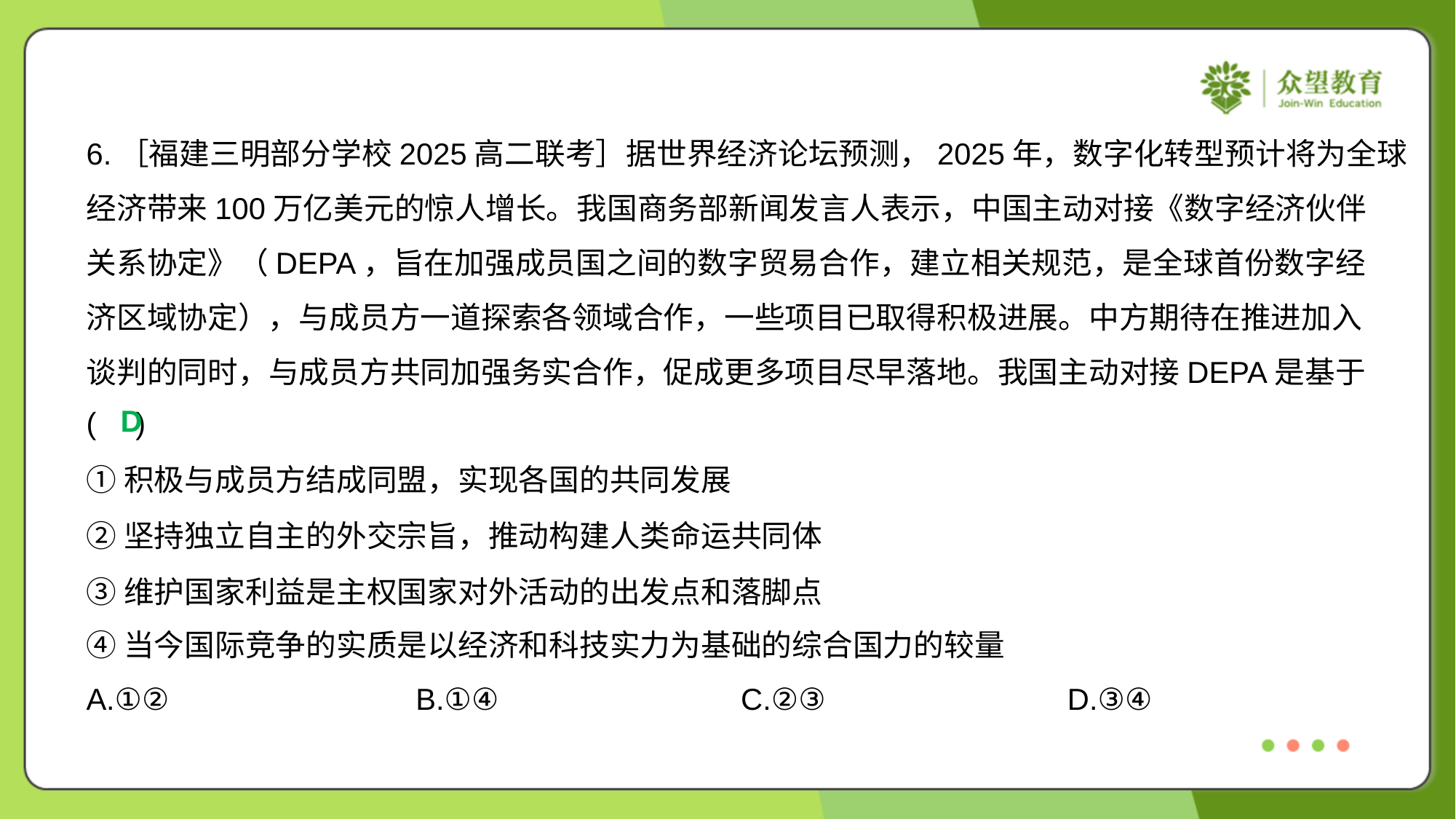

6.［福建三明部分学校2025高二联考］据世界经济论坛预测，2025年，数字化转型预计将为全球
经济带来100万亿美元的惊人增长。我国商务部新闻发言人表示，中国主动对接《数字经济伙伴
关系协定》（DEPA，旨在加强成员国之间的数字贸易合作，建立相关规范，是全球首份数字经
济区域协定），与成员方一道探索各领域合作，一些项目已取得积极进展。中方期待在推进加入
谈判的同时，与成员方共同加强务实合作，促成更多项目尽早落地。我国主动对接DEPA是基于
(     )
D
①积极与成员方结成同盟，实现各国的共同发展
②坚持独立自主的外交宗旨，推动构建人类命运共同体
③维护国家利益是主权国家对外活动的出发点和落脚点
④当今国际竞争的实质是以经济和科技实力为基础的综合国力的较量
A.①②	B.①④	C.②③	D.③④